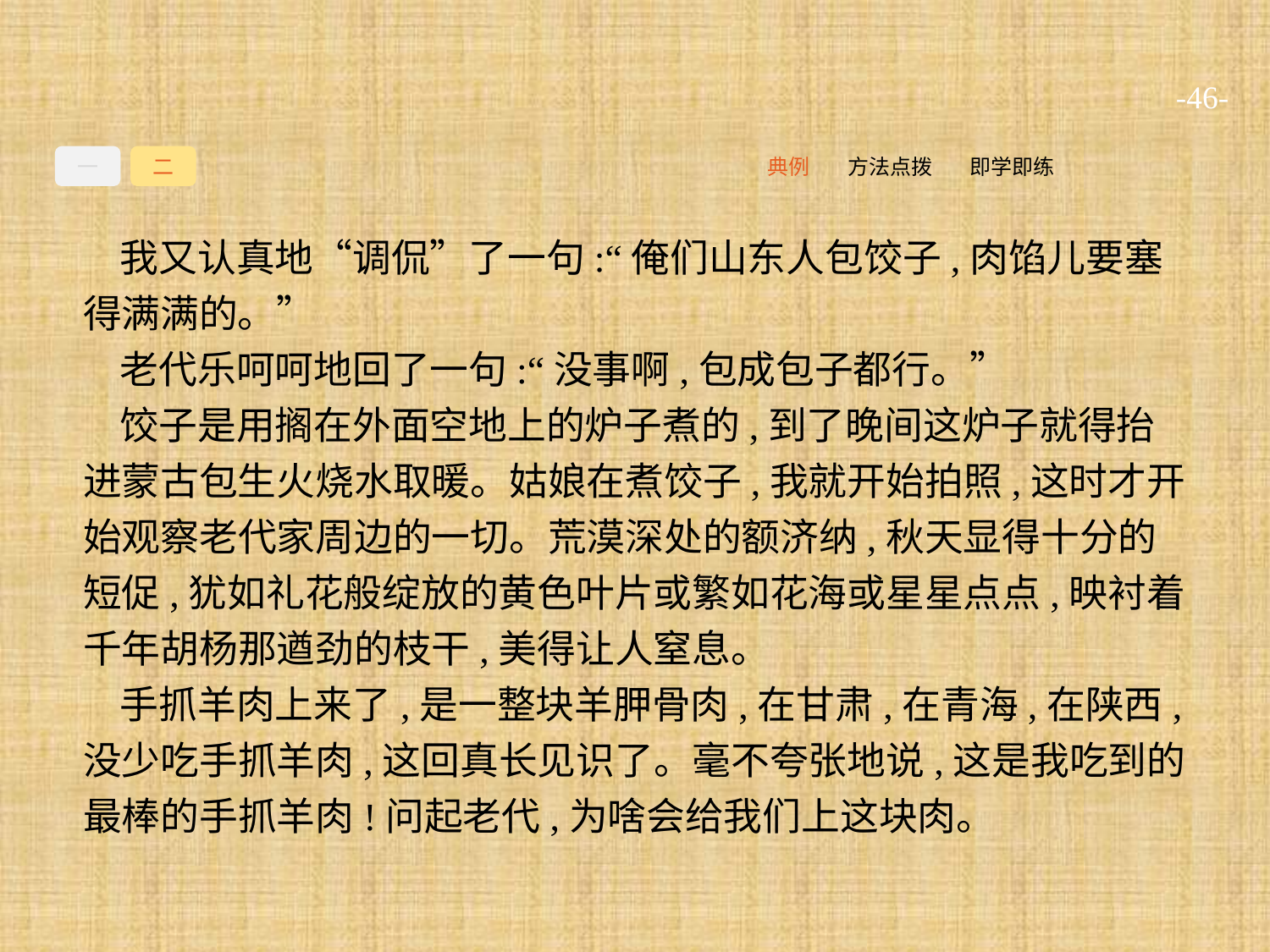

-46-
一
二
即学即练
方法点拨
典例
我又认真地“调侃”了一句:“俺们山东人包饺子,肉馅儿要塞得满满的。”
老代乐呵呵地回了一句:“没事啊,包成包子都行。”
饺子是用搁在外面空地上的炉子煮的,到了晚间这炉子就得抬进蒙古包生火烧水取暖。姑娘在煮饺子,我就开始拍照,这时才开始观察老代家周边的一切。荒漠深处的额济纳,秋天显得十分的短促,犹如礼花般绽放的黄色叶片或繁如花海或星星点点,映衬着千年胡杨那遒劲的枝干,美得让人窒息。
手抓羊肉上来了,是一整块羊胛骨肉,在甘肃,在青海,在陕西,没少吃手抓羊肉,这回真长见识了。毫不夸张地说,这是我吃到的最棒的手抓羊肉!问起老代,为啥会给我们上这块肉。